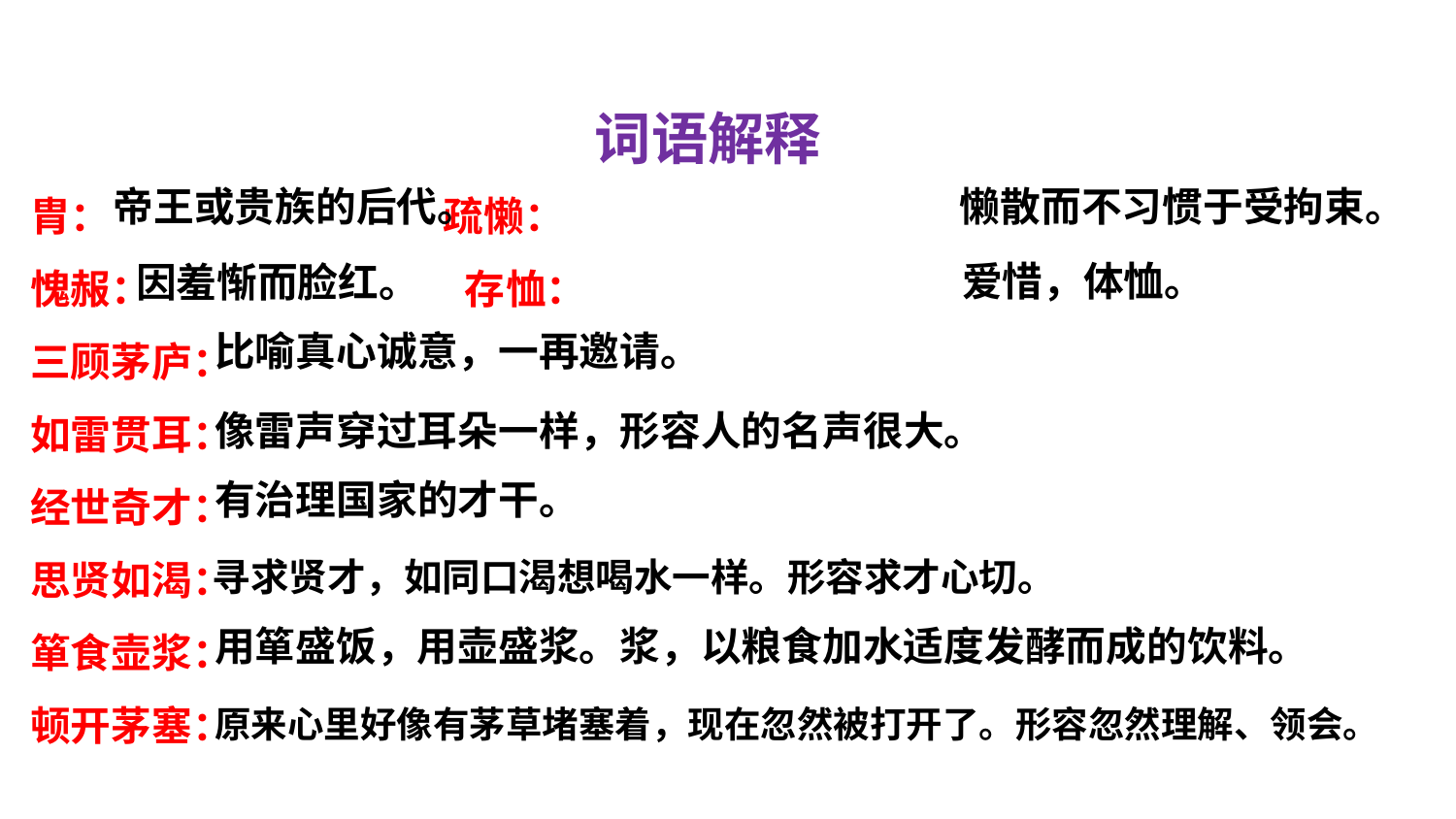

词语解释
胄：                                    疏懒：
愧赧：                                  存恤：
三顾茅庐：
如雷贯耳：
经世奇才：
思贤如渴：
箪食壶浆：
顿开茅塞：
帝王或贵族的后代。
懒散而不习惯于受拘束。
爱惜，体恤。
因羞惭而脸红。
比喻真心诚意，一再邀请。
像雷声穿过耳朵一样，形容人的名声很大。
有治理国家的才干。
寻求贤才，如同口渴想喝水一样。形容求才心切。
用箪盛饭，用壶盛浆。浆，以粮食加水适度发酵而成的饮料。
原来心里好像有茅草堵塞着，现在忽然被打开了。形容忽然理解、领会。